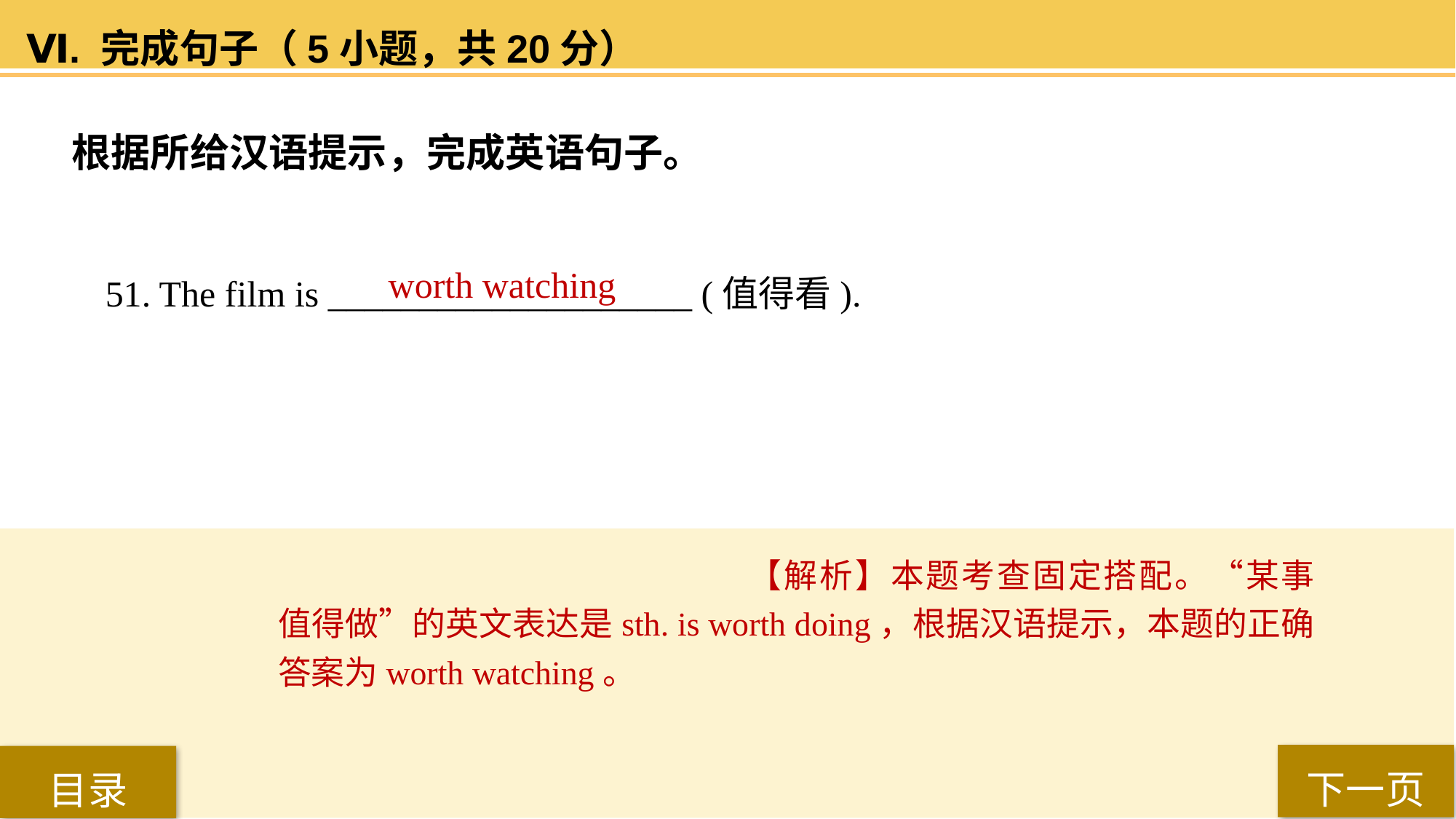

Ⅵ. 完成句子（5小题，共20分）
根据所给汉语提示，完成英语句子。
51. The film is ____________________ (值得看).
worth watching
【解析】本题考查固定搭配。“某事值得做”的英文表达是sth. is worth doing，根据汉语提示，本题的正确答案为worth watching。